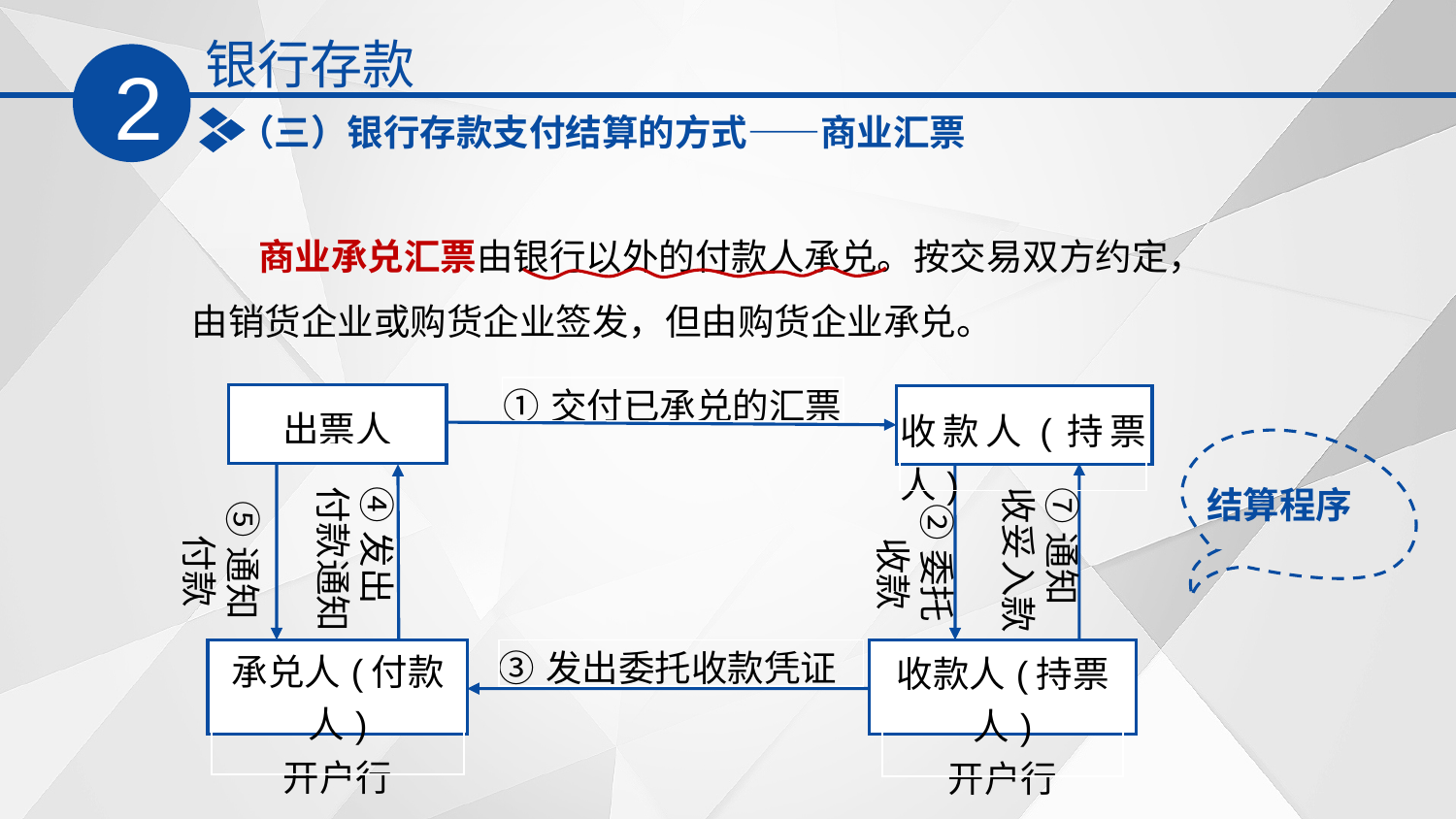

银行存款
2

（三）银行存款支付结算的方式——商业汇票

       商业承兑汇票由银行以外的付款人承兑。按交易双方约定，由销货企业或购货企业签发，但由购货企业承兑。

| ①交付已承兑的汇票 |
| --- |

结算程序
| 出票人 |
| --- |
| 收款人(持票人) |
| --- |

④发出
付款通知
⑦通知
收妥入款
⑤通知
   付款
②委托
   收款
| ③发出委托收款凭证 |
| --- |
| 承兑人(付款人) 开户行 |
| --- |
| 收款人(持票人) 开户行 |
| --- |